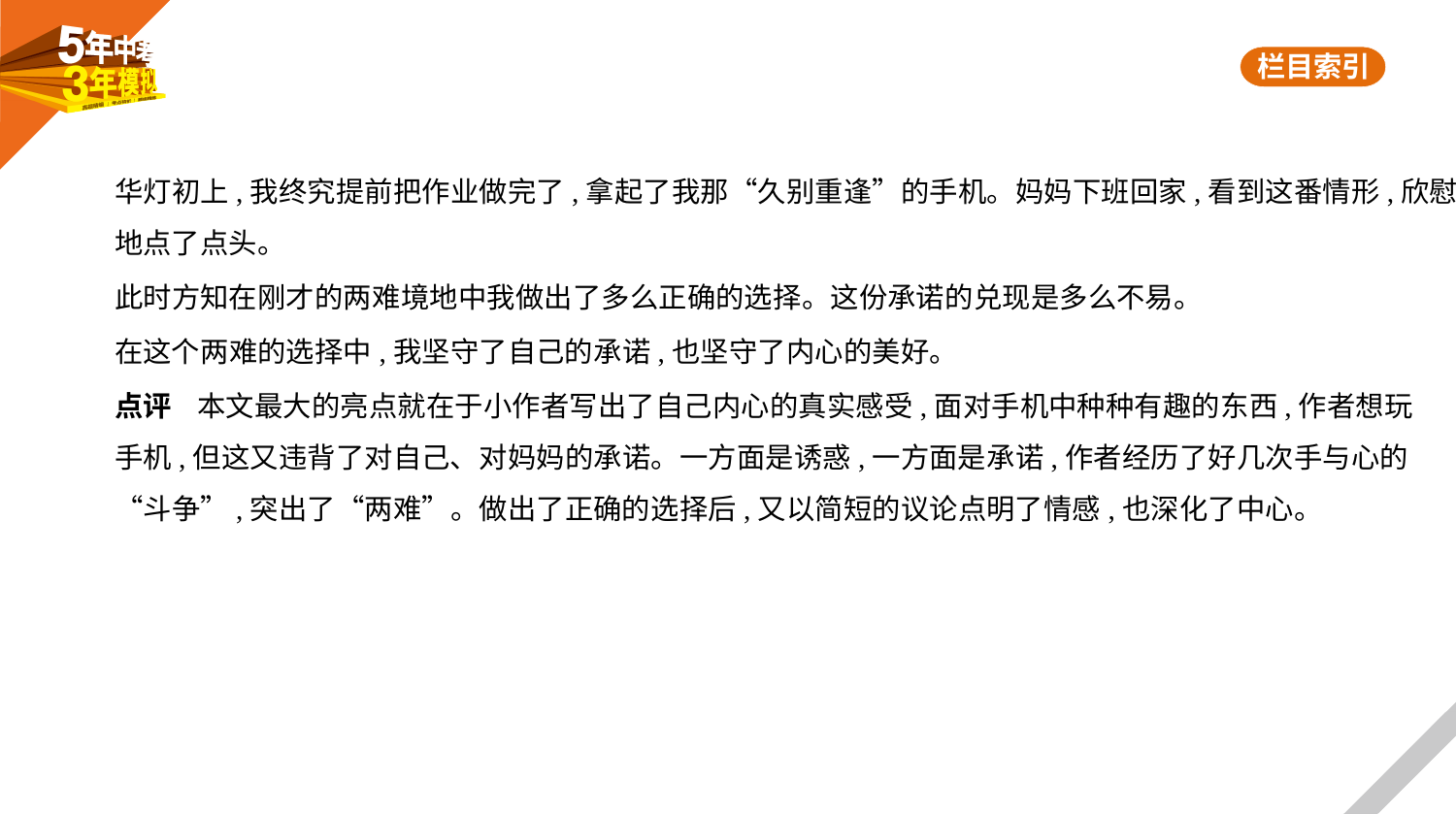

华灯初上,我终究提前把作业做完了,拿起了我那“久别重逢”的手机。妈妈下班回家,看到这番情形,欣慰
地点了点头。
此时方知在刚才的两难境地中我做出了多么正确的选择。这份承诺的兑现是多么不易。
在这个两难的选择中,我坚守了自己的承诺,也坚守了内心的美好。
点评    本文最大的亮点就在于小作者写出了自己内心的真实感受,面对手机中种种有趣的东西,作者想玩
手机,但这又违背了对自己、对妈妈的承诺。一方面是诱惑,一方面是承诺,作者经历了好几次手与心的
“斗争”,突出了“两难”。做出了正确的选择后,又以简短的议论点明了情感,也深化了中心。